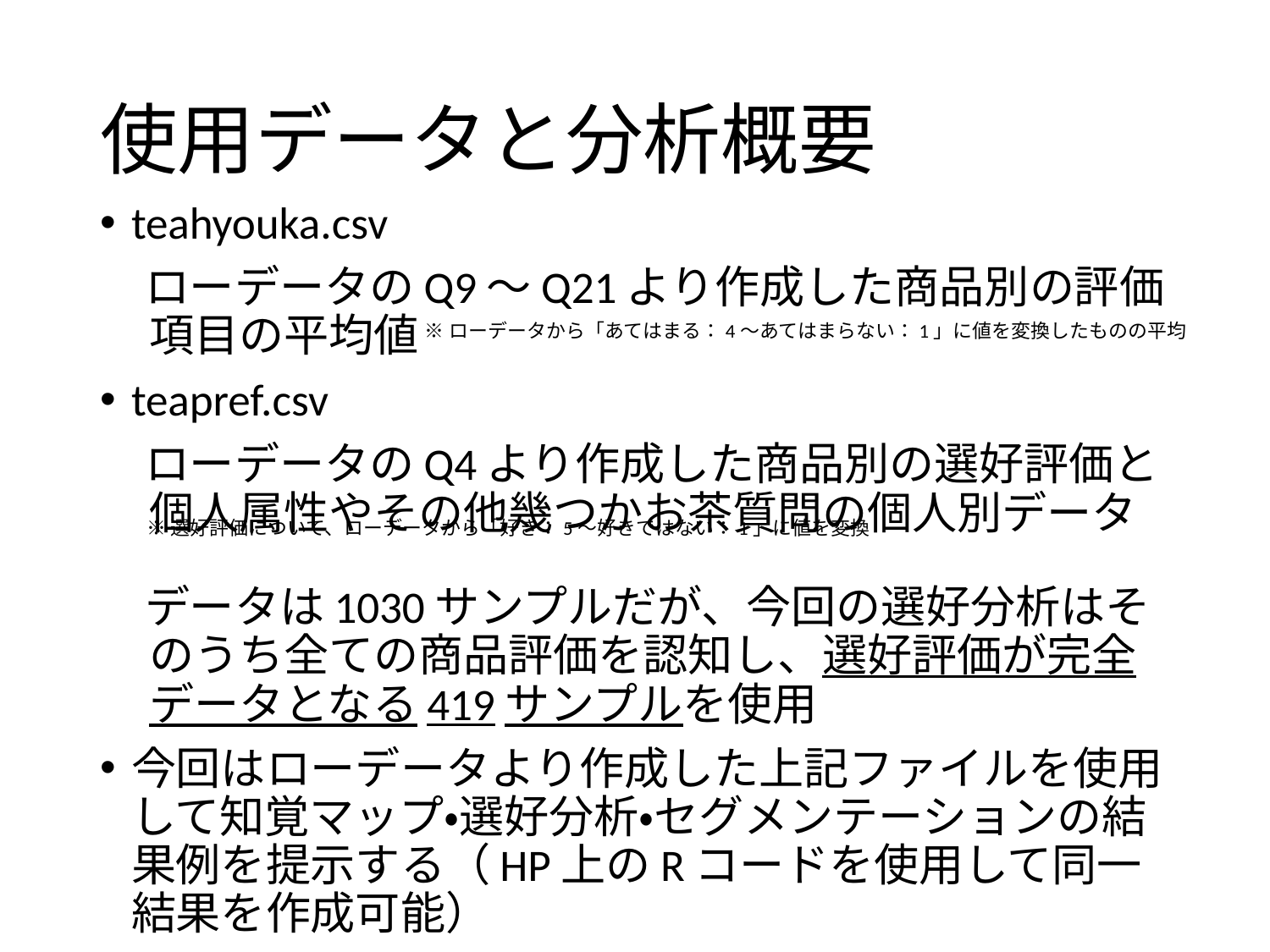

# 使用データと分析概要
teahyouka.csv
　ローデータのQ9～Q21より作成した商品別の評価項目の平均値
teapref.csv
　ローデータのQ4より作成した商品別の選好評価と個人属性やその他幾つかお茶質問の個人別データ

　データは1030サンプルだが、今回の選好分析はそのうち全ての商品評価を認知し、選好評価が完全データとなる419サンプルを使用
今回はローデータより作成した上記ファイルを使用して知覚マップ・選好分析・セグメンテーションの結果例を提示する（HP上のRコードを使用して同一結果を作成可能）
※ローデータから「あてはまる：4～あてはまらない：1」に値を変換したものの平均
※選好評価について、ローデータから「好き：5～好きではない：1」に値を変換